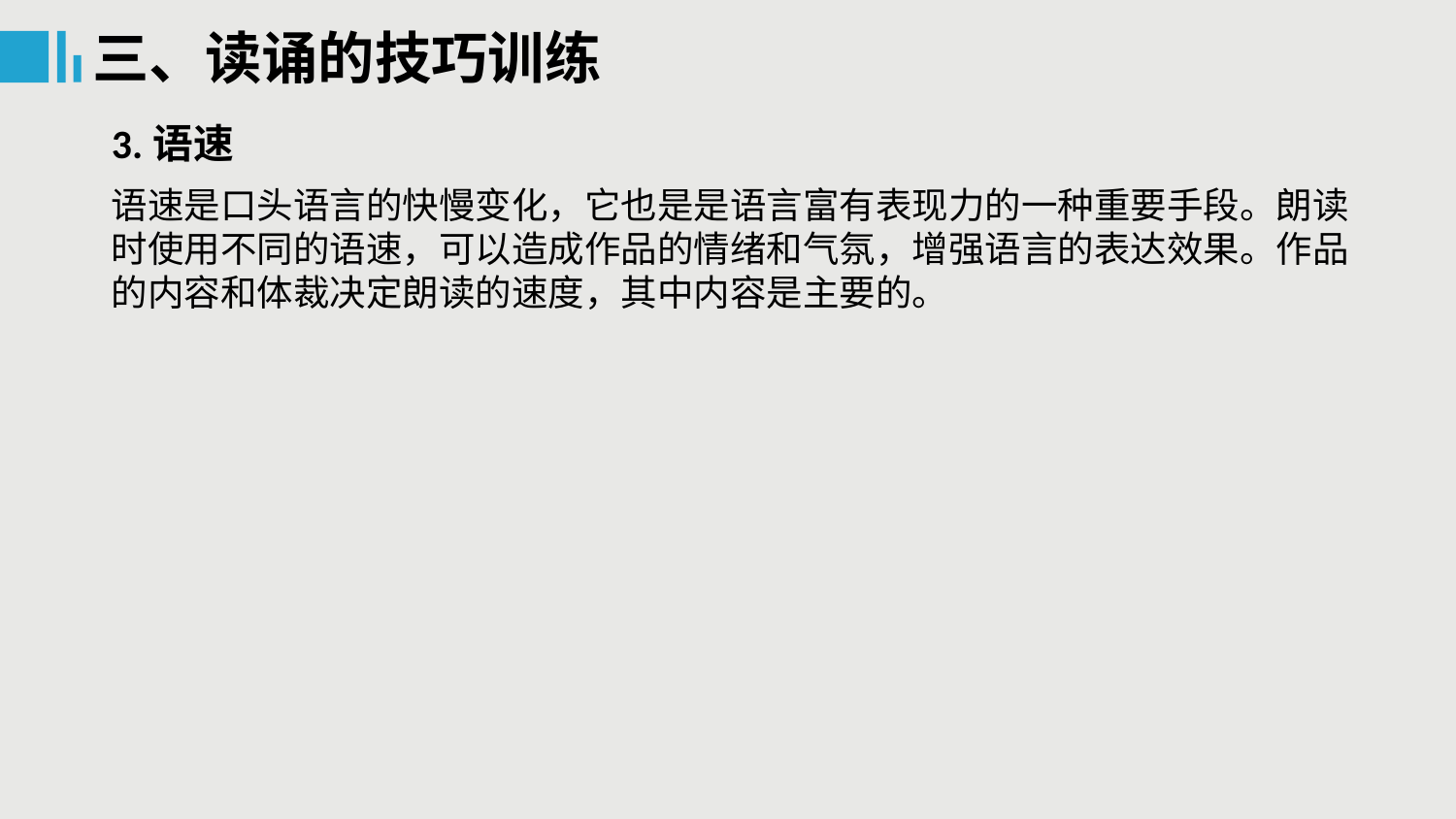

三、读诵的技巧训练

3.语速
语速是口头语言的快慢变化，它也是是语言富有表现力的一种重要手段。朗读时使用不同的语速，可以造成作品的情绪和气氛，增强语言的表达效果。作品的内容和体裁决定朗读的速度，其中内容是主要的。